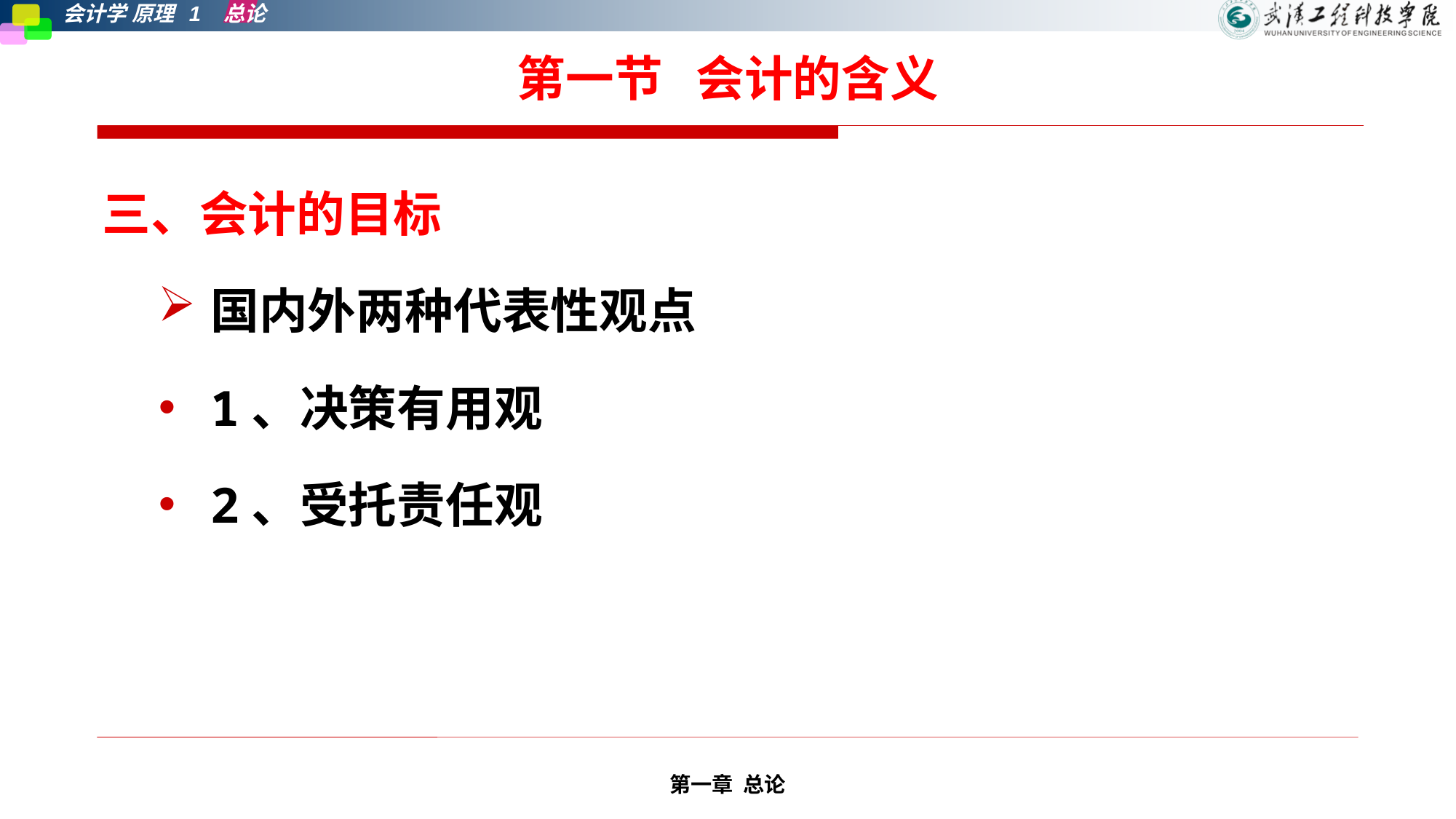

# 第一节   会计的含义
三、会计的目标
国内外两种代表性观点
1、决策有用观
2、受托责任观
第一章  总论